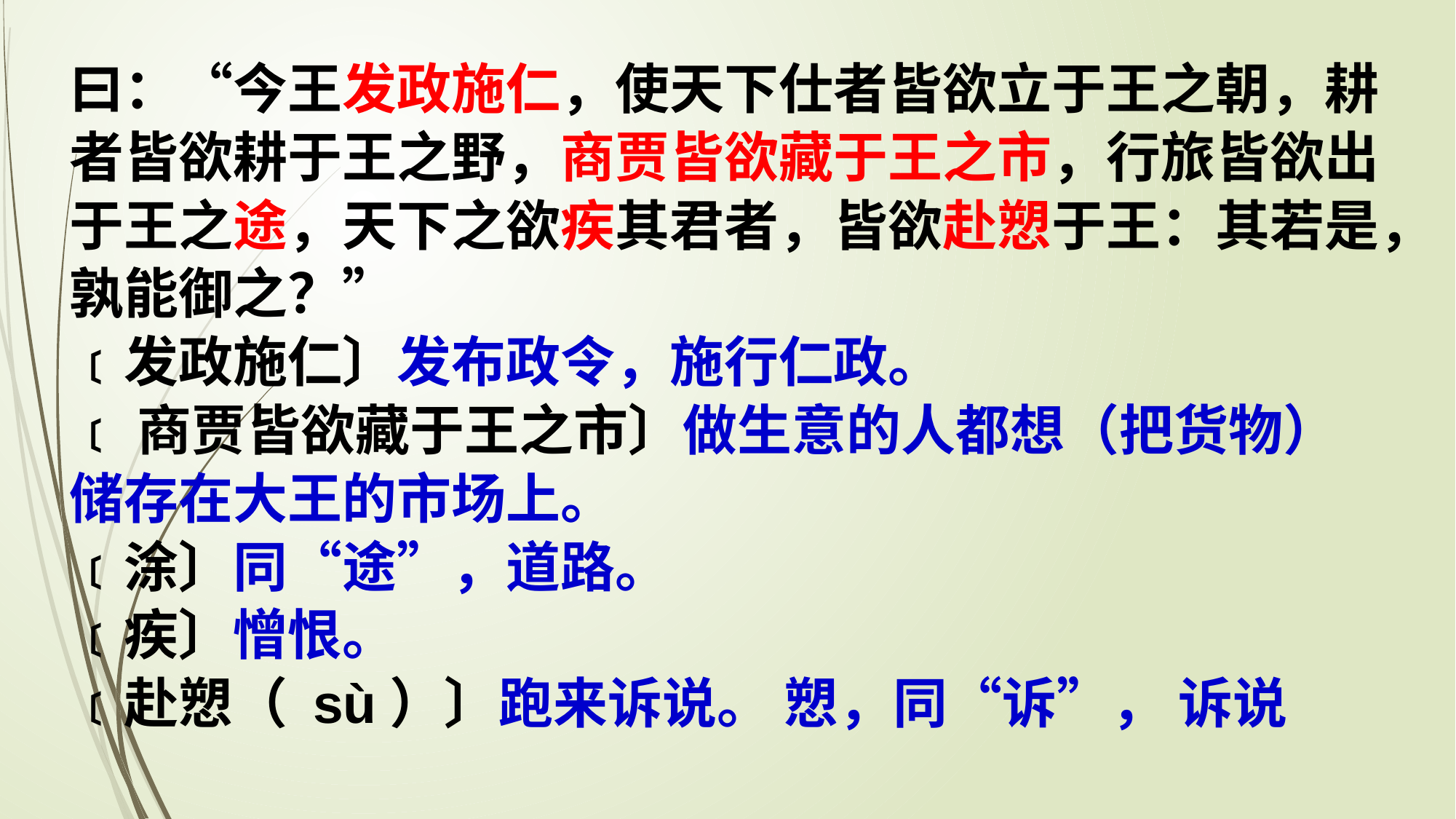

曰：“今王发政施仁，使天下仕者皆欲立于王之朝，耕者皆欲耕于王之野，商贾皆欲藏于王之市，行旅皆欲出于王之途，天下之欲疾其君者，皆欲赴愬于王：其若是，孰能御之？”
﹝发政施仁〕发布政令，施行仁政。
﹝商贾皆欲藏于王之市〕做生意的人都想（把货物）
储存在大王的市场上。
﹝涂〕同“途”，道路。
﹝疾〕憎恨。
﹝赴愬（ sù）〕跑来诉说。 愬，同“诉”， 诉说